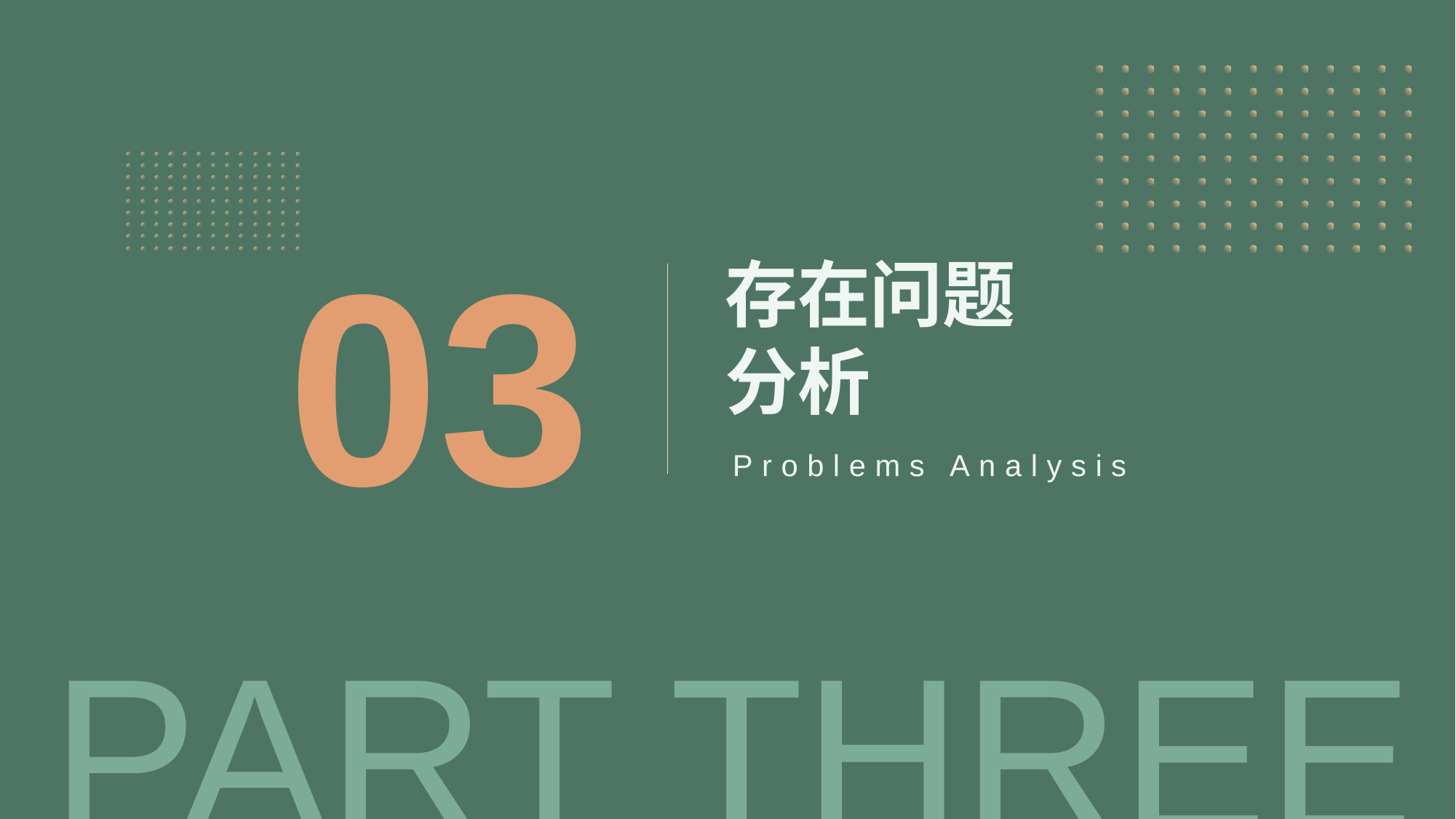

03
存在问题
分析
Problems Analysis
PART THREE